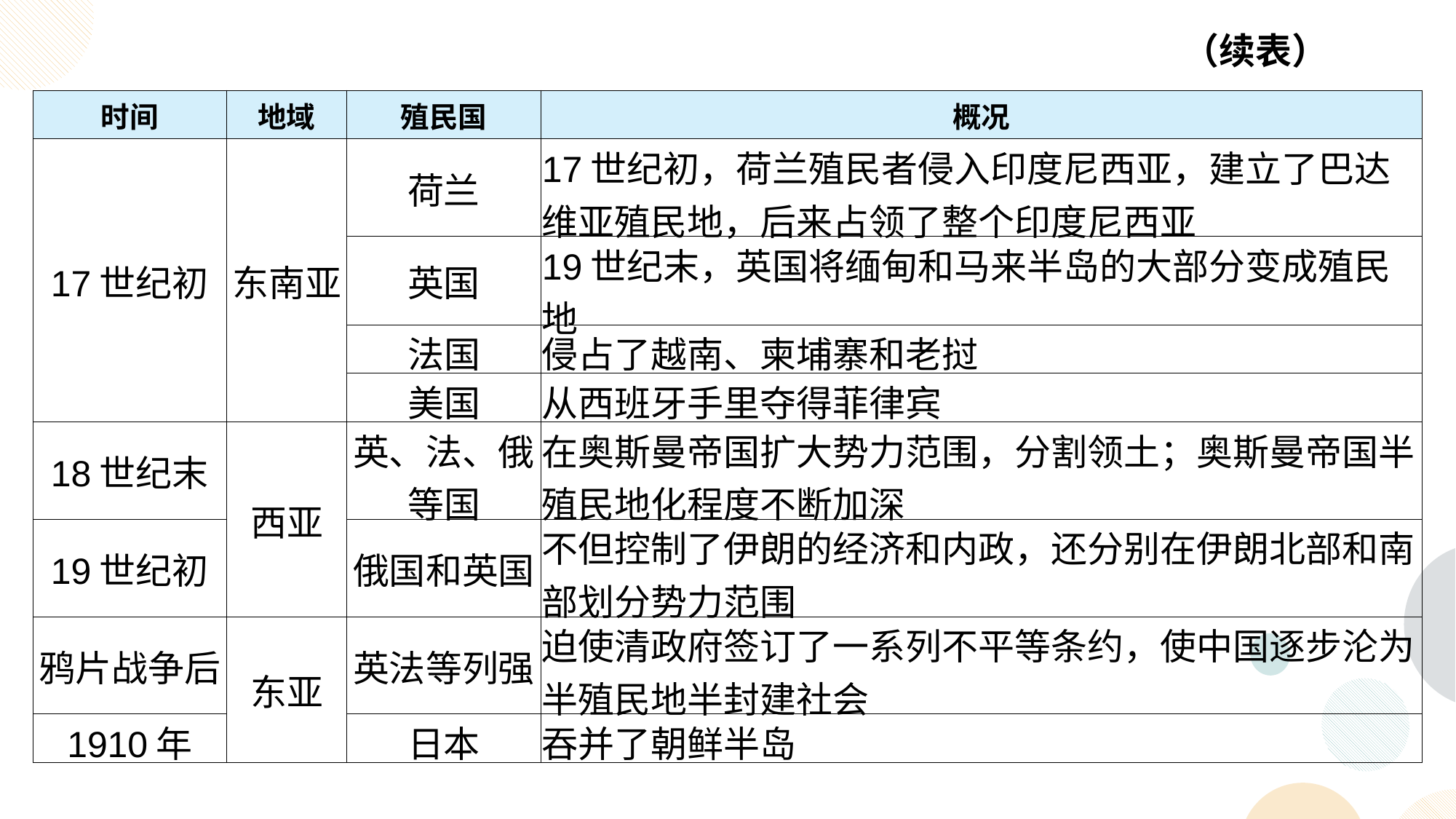

（续表）
| 时间 | 地域 | 殖民国 | 概况 |
| --- | --- | --- | --- |
| 17世纪初 | 东南亚 | 荷兰 | 17世纪初，荷兰殖民者侵入印度尼西亚，建立了巴达维亚殖民地，后来占领了整个印度尼西亚 |
|  |  | 英国 | 19世纪末，英国将缅甸和马来半岛的大部分变成殖民地 |
|  |  | 法国 | 侵占了越南、柬埔寨和老挝 |
|  |  | 美国 | 从西班牙手里夺得菲律宾 |
| 18世纪末 | 西亚 | 英、法、俄等国 | 在奥斯曼帝国扩大势力范围，分割领土；奥斯曼帝国半殖民地化程度不断加深 |
| 19世纪初 |  | 俄国和英国 | 不但控制了伊朗的经济和内政，还分别在伊朗北部和南部划分势力范围 |
| 鸦片战争后 | 东亚 | 英法等列强 | 迫使清政府签订了一系列不平等条约，使中国逐步沦为半殖民地半封建社会 |
| 1910年 |  | 日本 | 吞并了朝鲜半岛 |